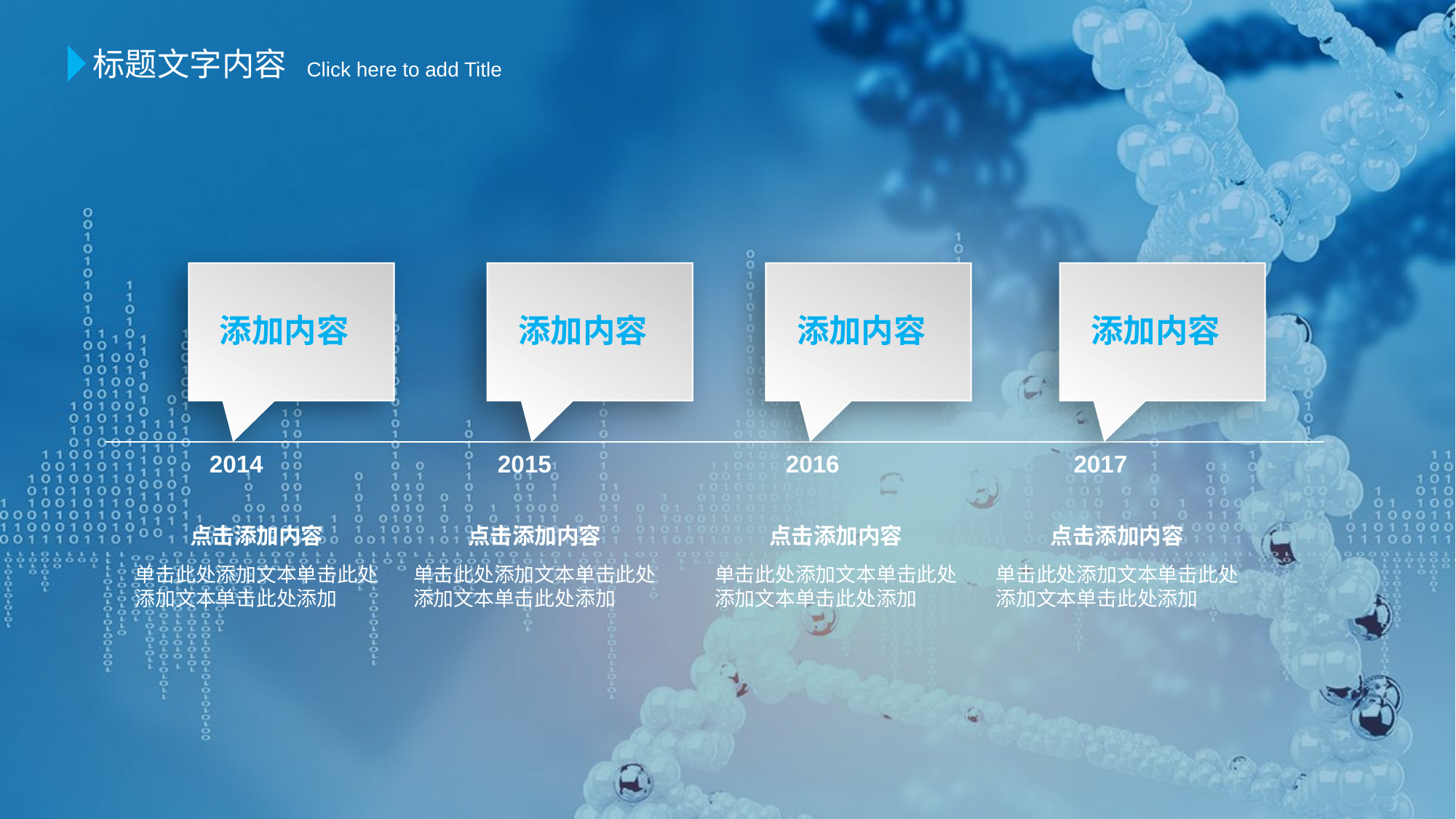

标题文字内容
  Click here to add Title

添加内容

添加内容

添加内容

添加内容

2014
2015
2016
2017
点击添加内容
单击此处添加文本单击此处添加文本单击此处添加
点击添加内容
单击此处添加文本单击此处添加文本单击此处添加
点击添加内容
单击此处添加文本单击此处添加文本单击此处添加
点击添加内容
单击此处添加文本单击此处添加文本单击此处添加